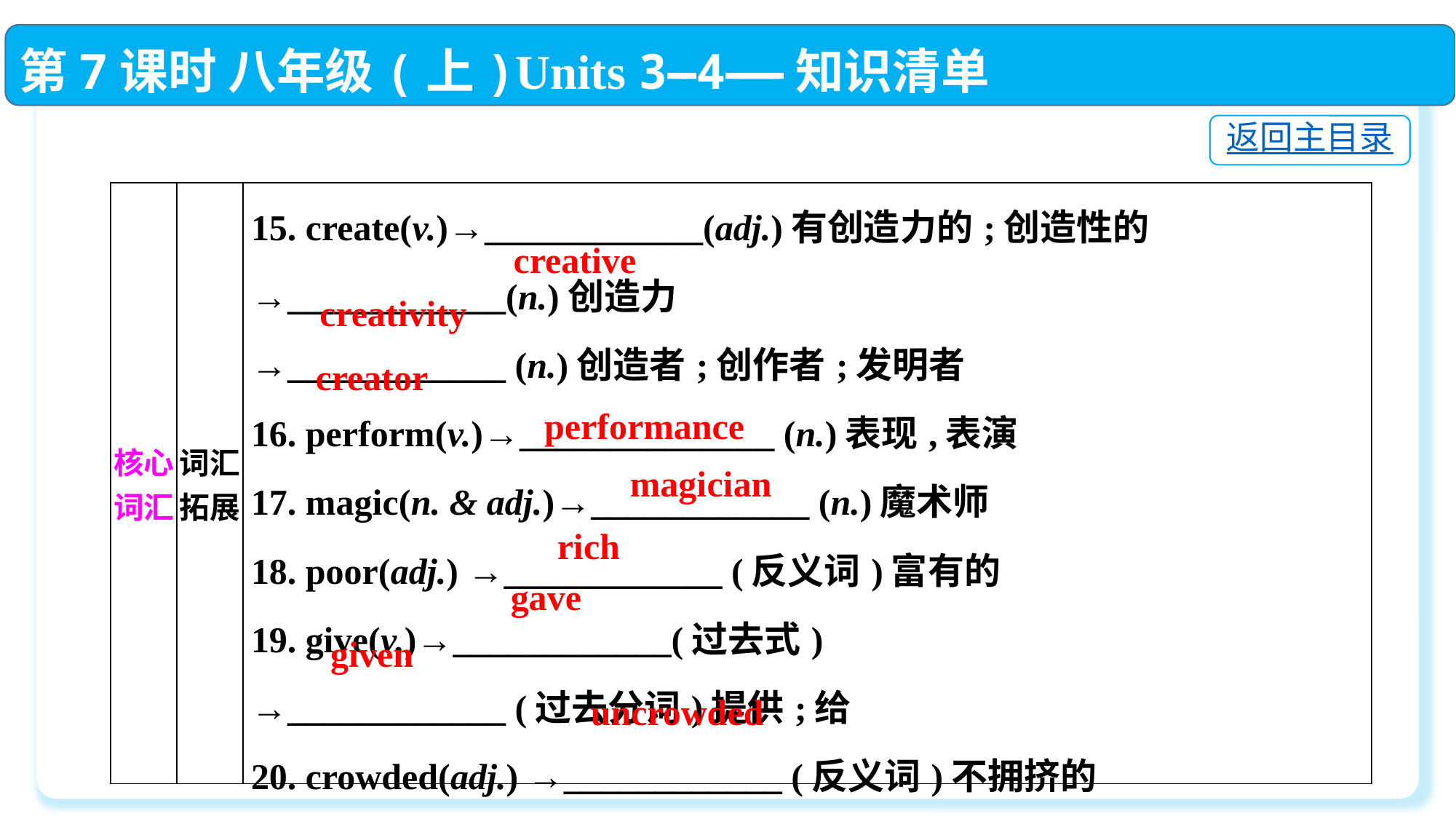

第7课时 八年级(上)Units 3—4——知识清单

返回主目录
| 核心词汇 | 词汇拓展 | 15. create(v.)→\_\_\_\_\_\_\_\_\_\_\_\_(adj.)有创造力的;创造性的  →\_\_\_\_\_\_\_\_\_\_\_\_(n.)创造力  →\_\_\_\_\_\_\_\_\_\_\_\_ (n.)创造者;创作者;发明者  16. perform(v.)→\_\_\_\_\_\_\_\_\_\_\_\_\_\_ (n.)表现,表演  17. magic(n. & adj.)→\_\_\_\_\_\_\_\_\_\_\_\_ (n.)魔术师  18. poor(adj.) →\_\_\_\_\_\_\_\_\_\_\_\_ (反义词)富有的  19. give(v.)→\_\_\_\_\_\_\_\_\_\_\_\_(过去式)  →\_\_\_\_\_\_\_\_\_\_\_\_ (过去分词)提供;给  20. crowded(adj.) →\_\_\_\_\_\_\_\_\_\_\_\_ (反义词)不拥挤的 |
| --- | --- | --- |

creative
creativity
creator
performance
magician
rich
gave
given
uncrowded